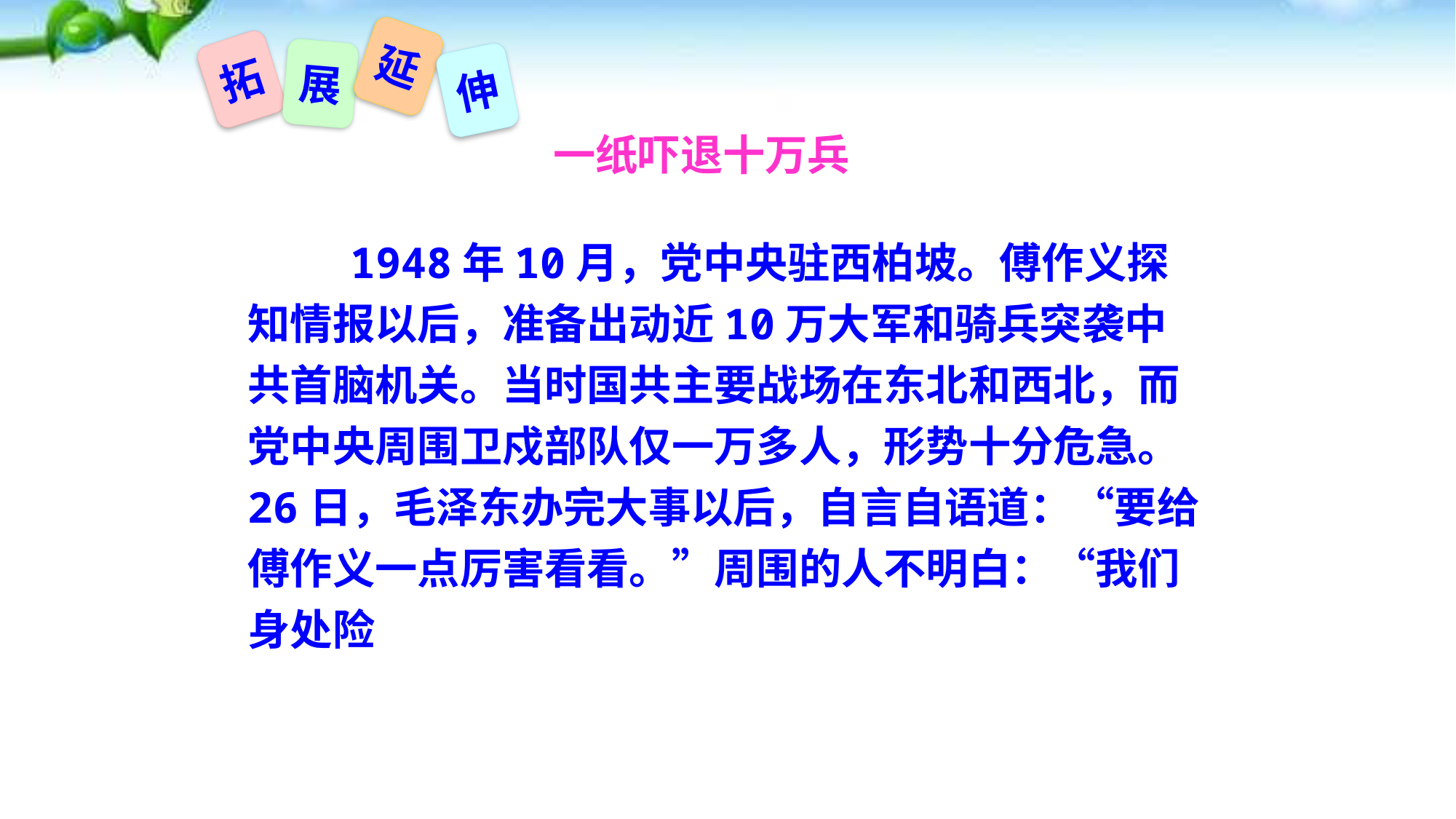

延
拓
展
伸
一纸吓退十万兵
    1948年10月，党中央驻西柏坡。傅作义探知情报以后，准备出动近10万大军和骑兵突袭中共首脑机关。当时国共主要战场在东北和西北，而党中央周围卫戍部队仅一万多人，形势十分危急。26日，毛泽东办完大事以后，自言自语道：“要给傅作义一点厉害看看。”周围的人不明白：“我们身处险